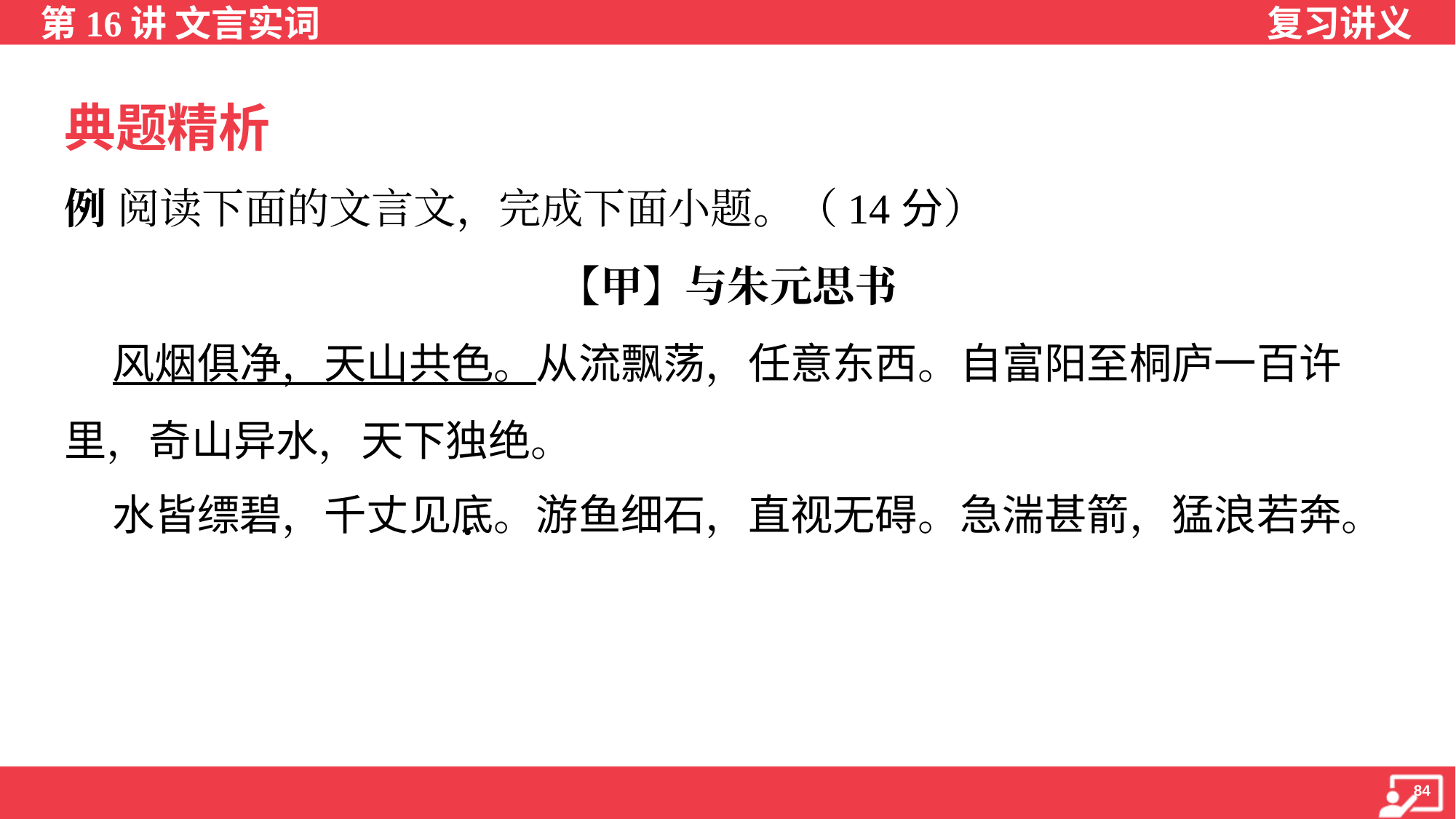

典题精析
例 阅读下面的文言文，完成下面小题。（14分）
【甲】与朱元思书
    风烟俱净，天山共色。从流飘荡，任意东西。自富阳至桐庐一百许
里，奇山异水，天下独绝。
    水皆缥碧，千丈见底。游鱼细石，直视无碍。急湍甚箭，猛浪若奔。